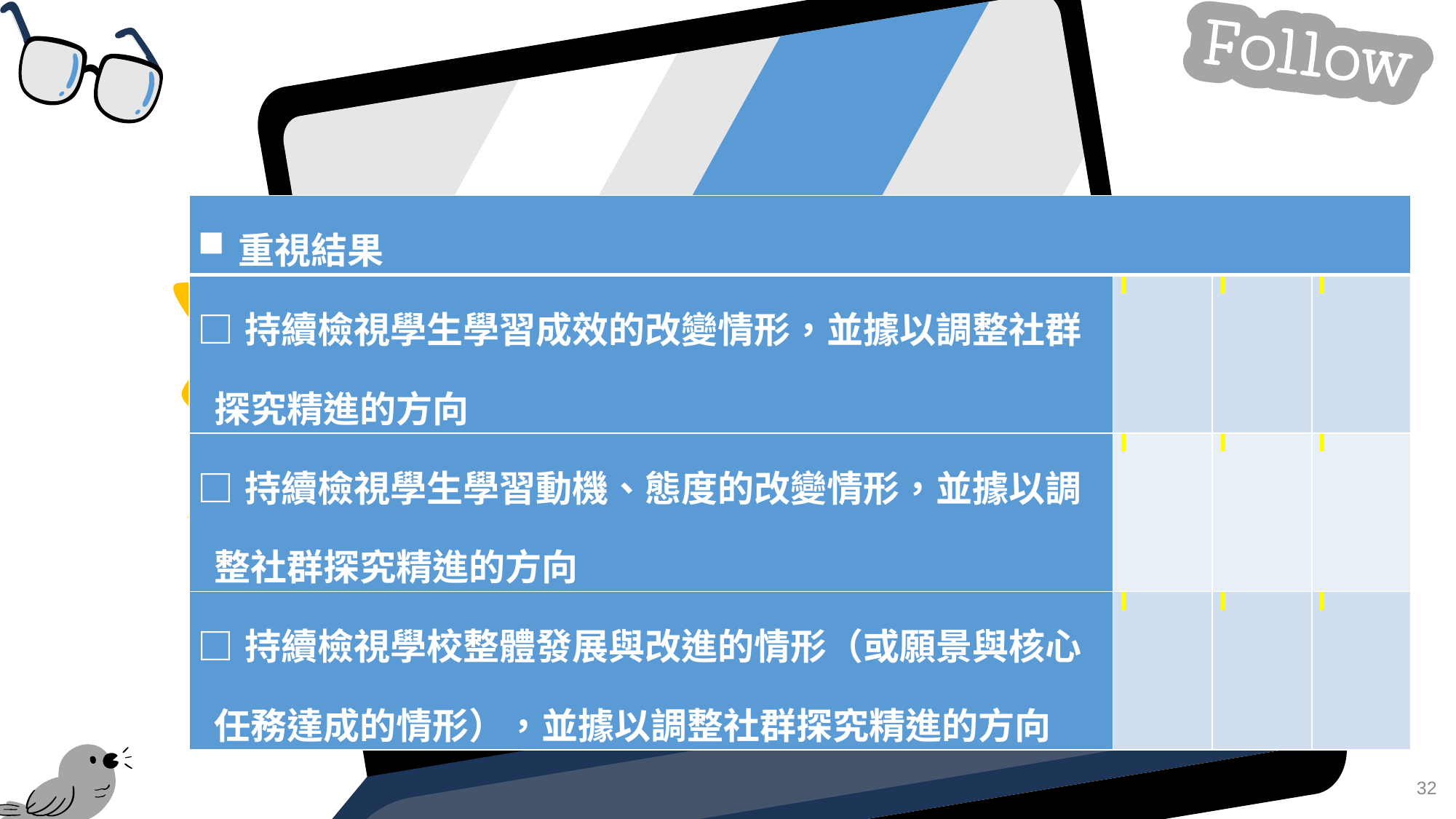

| 重視結果 |  |  |  |
| --- | --- | --- | --- |
| □持續檢視學生學習成效的改變情形，並據以調整社群探究精進的方向 |  |  |  |
| □持續檢視學生學習動機、態度的改變情形，並據以調整社群探究精進的方向 |  |  |  |
| □持續檢視學校整體發展與改進的情形（或願景與核心任務達成的情形），並據以調整社群探究精進的方向 |  |  |  |

32